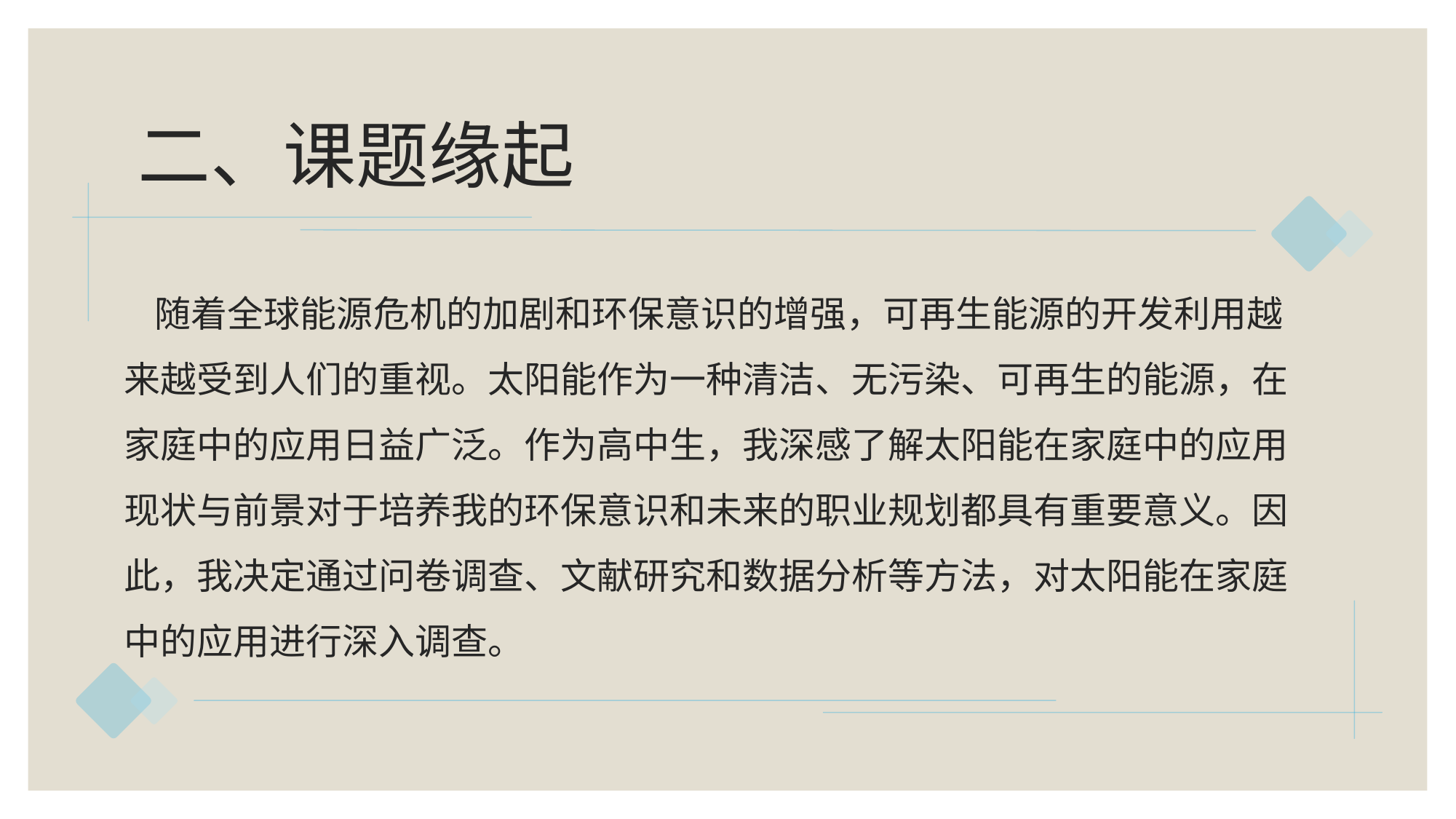

# 二、课题缘起

    随着全球能源危机的加剧和环保意识的增强，可再生能源的开发利用越来越受到人们的重视。太阳能作为一种清洁、无污染、可再生的能源，在家庭中的应用日益广泛。作为高中生，我深感了解太阳能在家庭中的应用现状与前景对于培养我的环保意识和未来的职业规划都具有重要意义。因此，我决定通过问卷调查、文献研究和数据分析等方法，对太阳能在家庭中的应用进行深入调查。